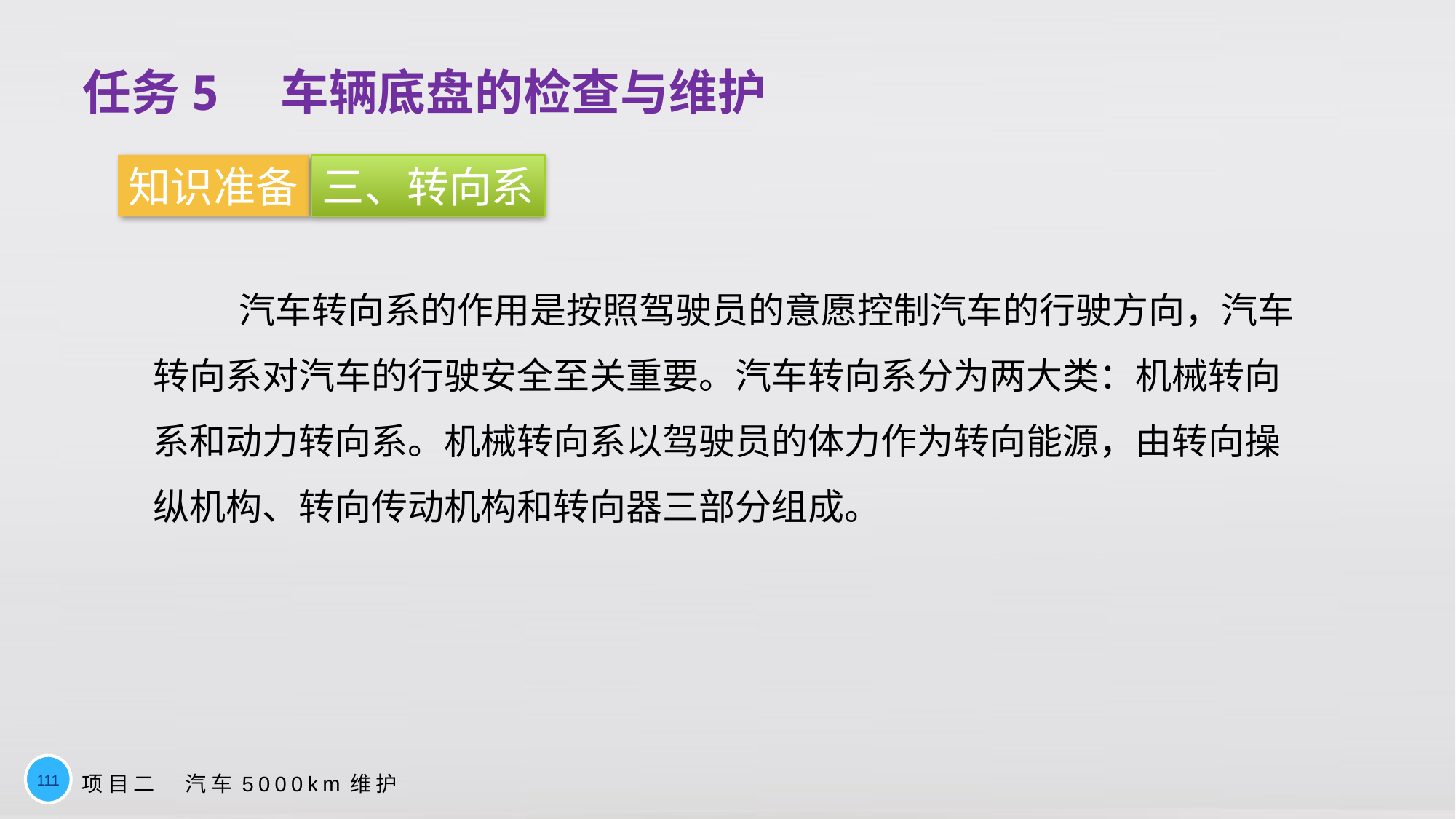

任务5　车辆底盘的检查与维护
知识准备
三、转向系
汽车转向系的作用是按照驾驶员的意愿控制汽车的行驶方向，汽车转向系对汽车的行驶安全至关重要。汽车转向系分为两大类：机械转向系和动力转向系。机械转向系以驾驶员的体力作为转向能源，由转向操纵机构、转向传动机构和转向器三部分组成。
111